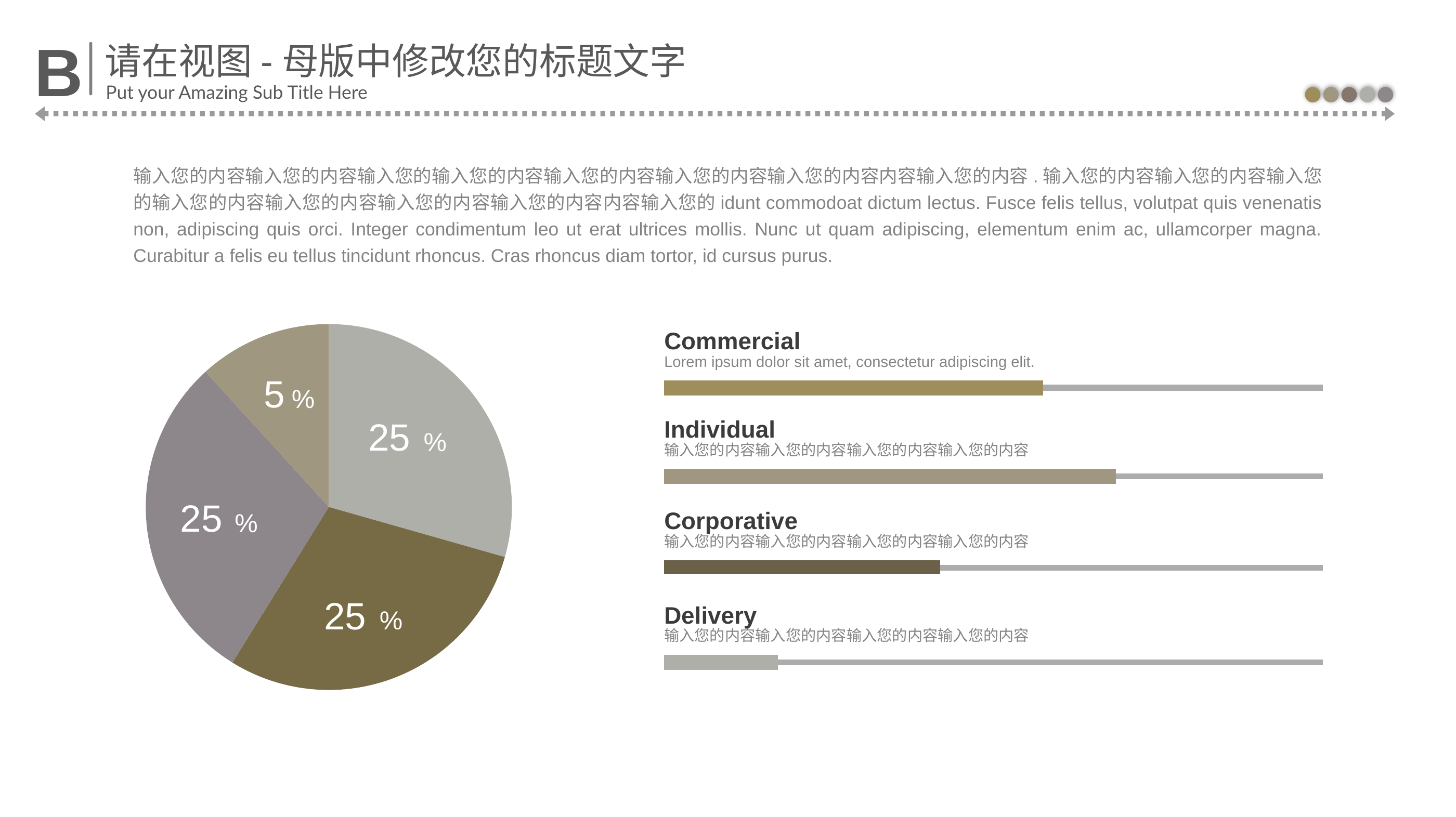

输入您的内容输入您的内容输入您的输入您的内容输入您的内容输入您的内容输入您的内容内容输入您的内容.输入您的内容输入您的内容输入您的输入您的内容输入您的内容输入您的内容输入您的内容内容输入您的idunt commodoat dictum lectus. Fusce felis tellus, volutpat quis venenatis non, adipiscing quis orci. Integer condimentum leo ut erat ultrices mollis. Nunc ut quam adipiscing, elementum enim ac, ullamcorper magna. Curabitur a felis eu tellus tincidunt rhoncus. Cras rhoncus diam tortor, id cursus purus.

### Chart:

| Category | Sales |
|---|---|
| 1st Qtr | 25.0 |
| 2nd Qtr | 25.0 |
| 3rd Qtr | 25.0 |
| 4th Qtr | 10.0 |
5
%
25
%
25
%
25
%
Commercial
Lorem ipsum dolor sit amet, consectetur adipiscing elit.

Individual
输入您的内容输入您的内容输入您的内容输入您的内容

Corporative
输入您的内容输入您的内容输入您的内容输入您的内容

Delivery
输入您的内容输入您的内容输入您的内容输入您的内容